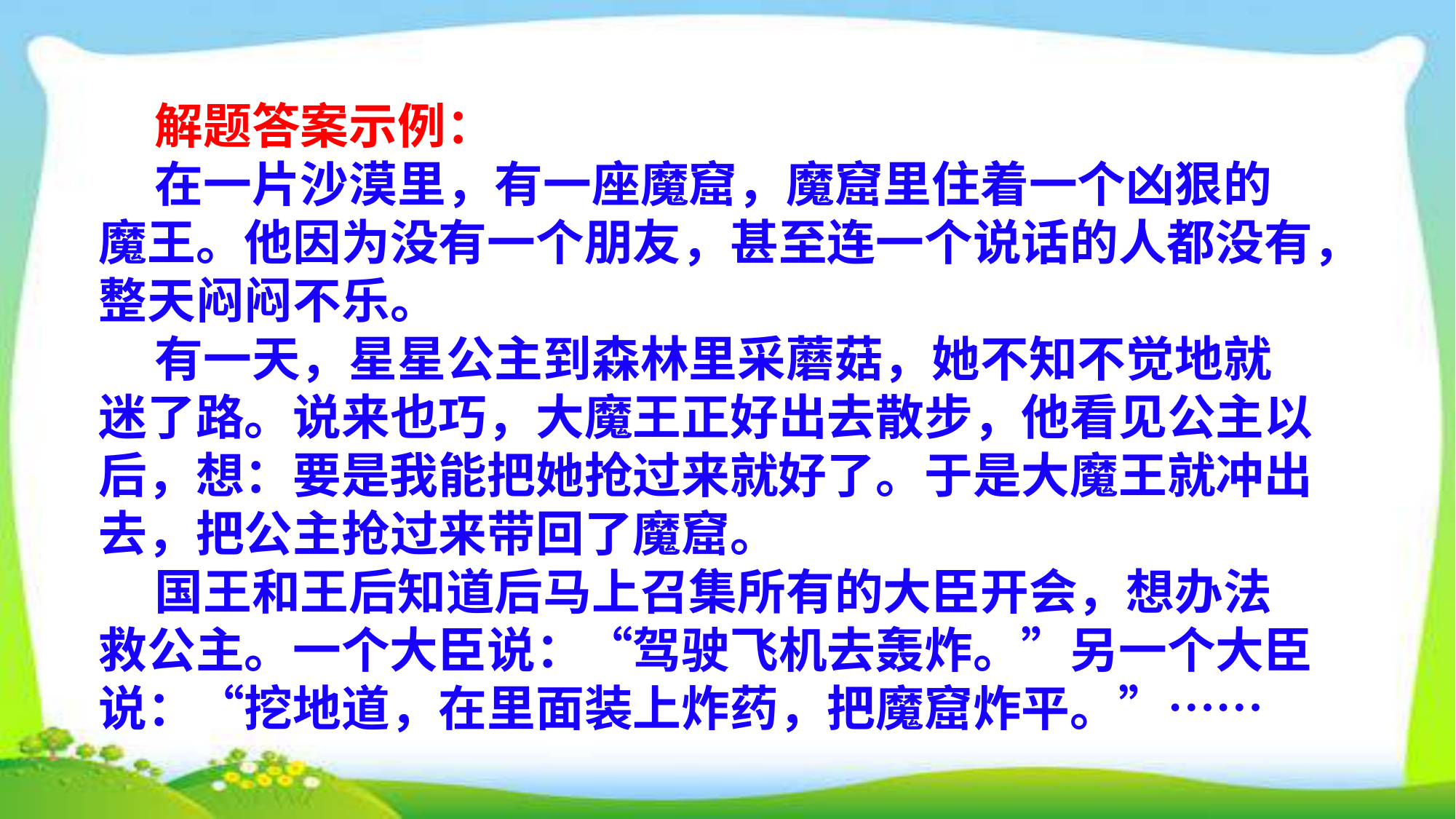

解题答案示例：
    在一片沙漠里，有一座魔窟，魔窟里住着一个凶狠的魔王。他因为没有一个朋友，甚至连一个说话的人都没有，整天闷闷不乐。
    有一天，星星公主到森林里采蘑菇，她不知不觉地就迷了路。说来也巧，大魔王正好出去散步，他看见公主以后，想：要是我能把她抢过来就好了。于是大魔王就冲出去，把公主抢过来带回了魔窟。
    国王和王后知道后马上召集所有的大臣开会，想办法救公主。一个大臣说：“驾驶飞机去轰炸。”另一个大臣说：“挖地道，在里面装上炸药，把魔窟炸平。”……